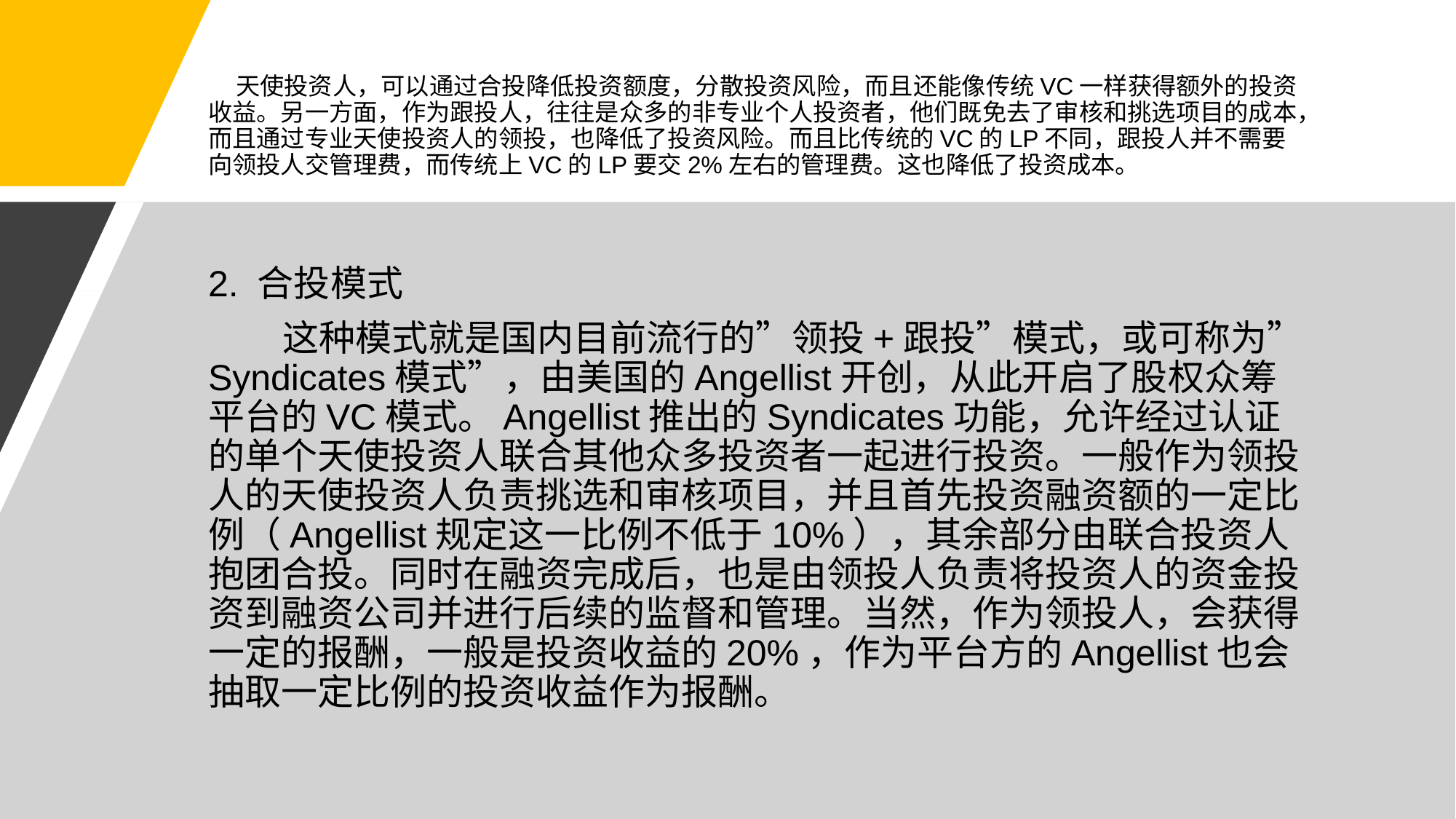

# 天使投资人，可以通过合投降低投资额度，分散投资风险，而且还能像传统VC一样获得额外的投资收益。另一方面，作为跟投人，往往是众多的非专业个人投资者，他们既免去了审核和挑选项目的成本，而且通过专业天使投资人的领投，也降低了投资风险。而且比传统的VC的LP不同，跟投人并不需要向领投人交管理费，而传统上VC的LP要交2%左右的管理费。这也降低了投资成本。

2. 合投模式
        这种模式就是国内目前流行的”领投+跟投”模式，或可称为”Syndicates模式”，由美国的Angellist开创，从此开启了股权众筹平台的VC模式。Angellist推出的Syndicates功能，允许经过认证的单个天使投资人联合其他众多投资者一起进行投资。一般作为领投人的天使投资人负责挑选和审核项目，并且首先投资融资额的一定比例（Angellist规定这一比例不低于10%），其余部分由联合投资人抱团合投。同时在融资完成后，也是由领投人负责将投资人的资金投资到融资公司并进行后续的监督和管理。当然，作为领投人，会获得一定的报酬，一般是投资收益的20%，作为平台方的Angellist也会抽取一定比例的投资收益作为报酬。